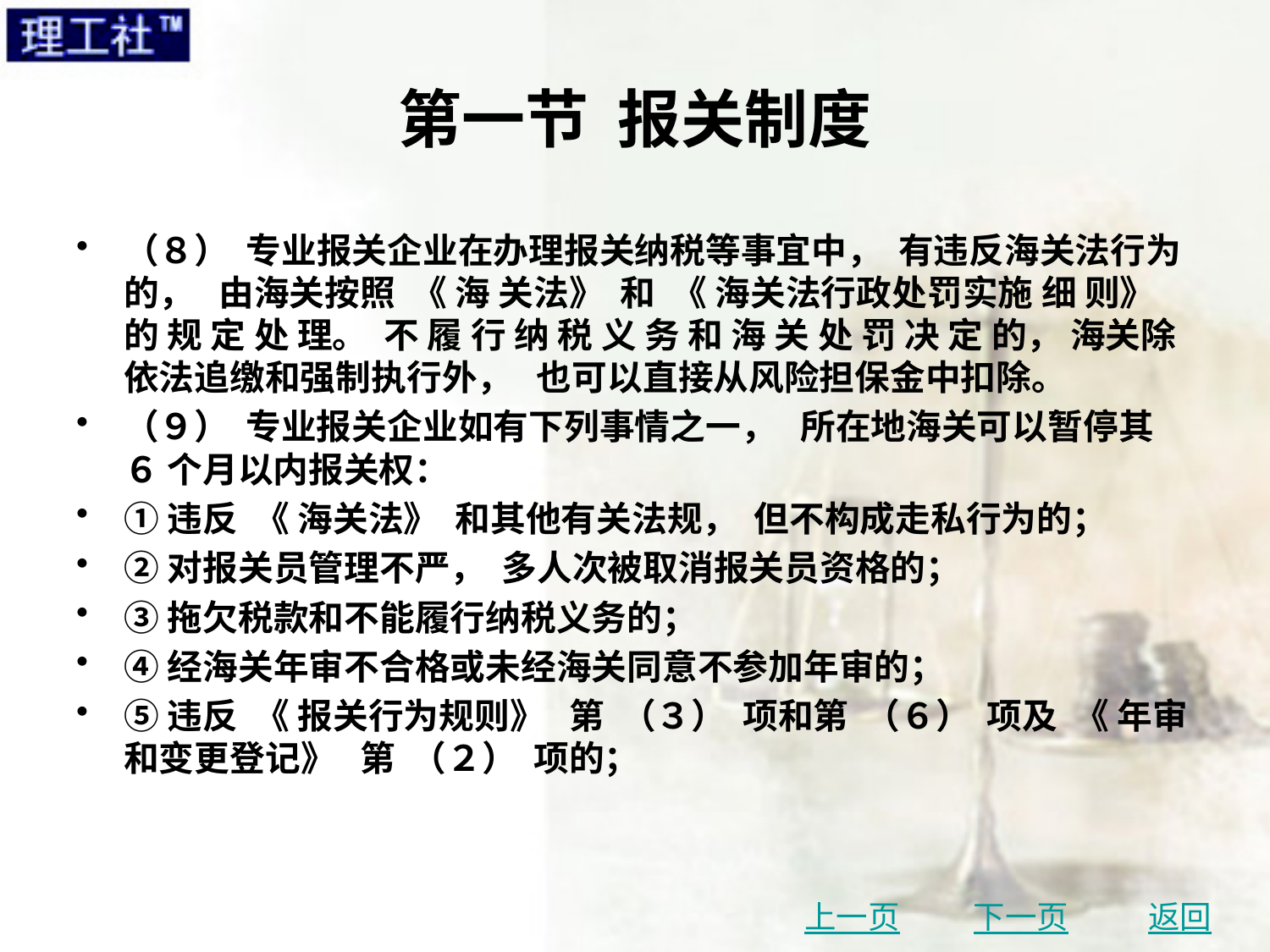

# 第一节  报关制度
（８）  专业报关企业在办理报关纳税等事宜中，  有违反海关法行为的，   由海关按照  《 海 关法》  和  《 海关法行政处罚实施 细 则》  的 规 定 处 理。  不 履 行 纳 税 义 务 和 海 关 处 罚 决 定 的， 海关除依法追缴和强制执行外，   也可以直接从风险担保金中扣除。
（９）  专业报关企业如有下列事情之一，   所在地海关可以暂停其 ６ 个月以内报关权：
①违反  《 海关法》  和其他有关法规，  但不构成走私行为的；
②对报关员管理不严，  多人次被取消报关员资格的；
③拖欠税款和不能履行纳税义务的；
④经海关年审不合格或未经海关同意不参加年审的；
⑤违反  《 报关行为规则》   第  （３）  项和第  （６）  项及  《 年审和变更登记》   第  （２）  项的；

上一页
下一页
返回